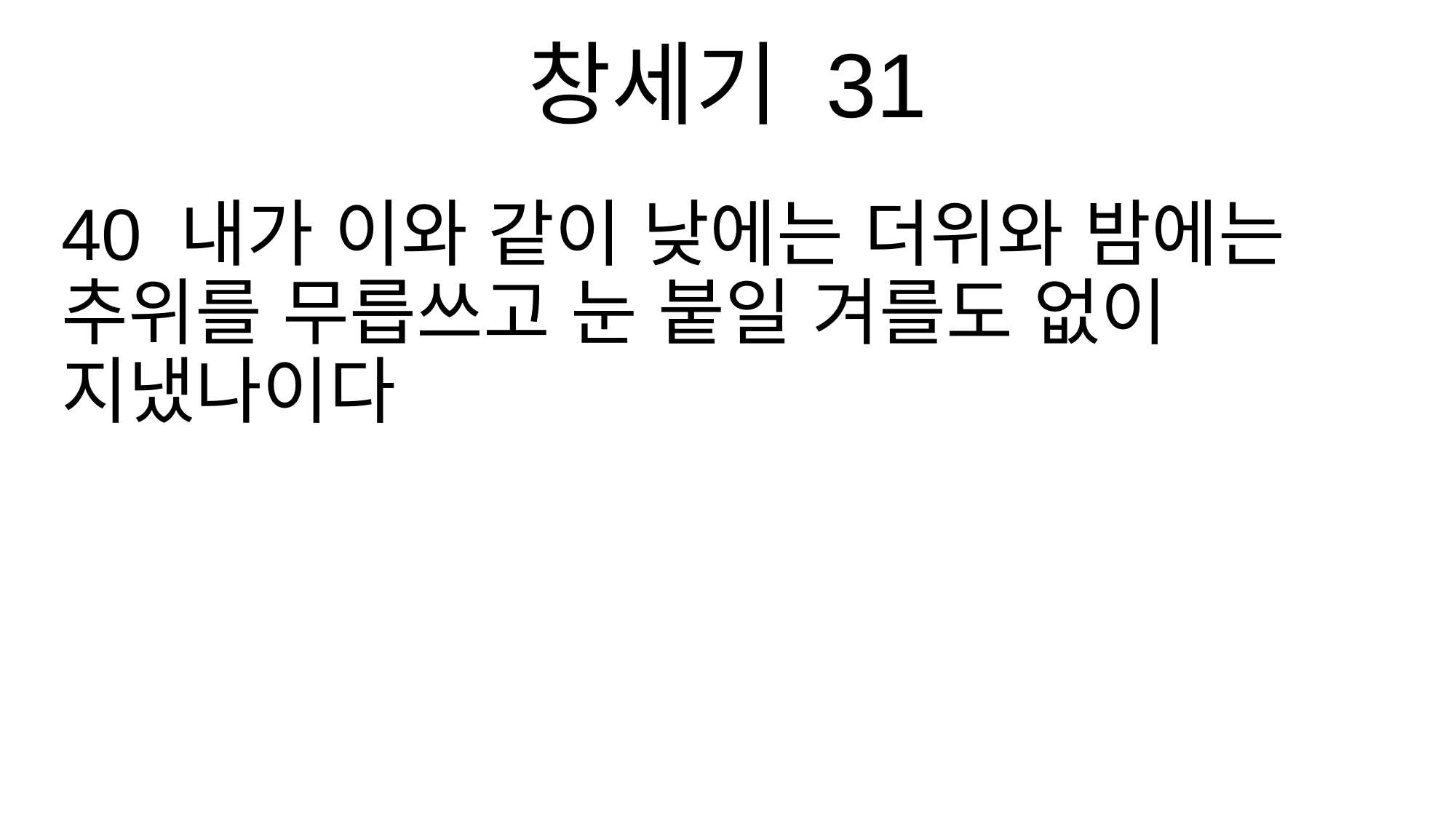

창세기 31
40 내가 이와 같이 낮에는 더위와 밤에는 추위를 무릅쓰고 눈 붙일 겨를도 없이 지냈나이다